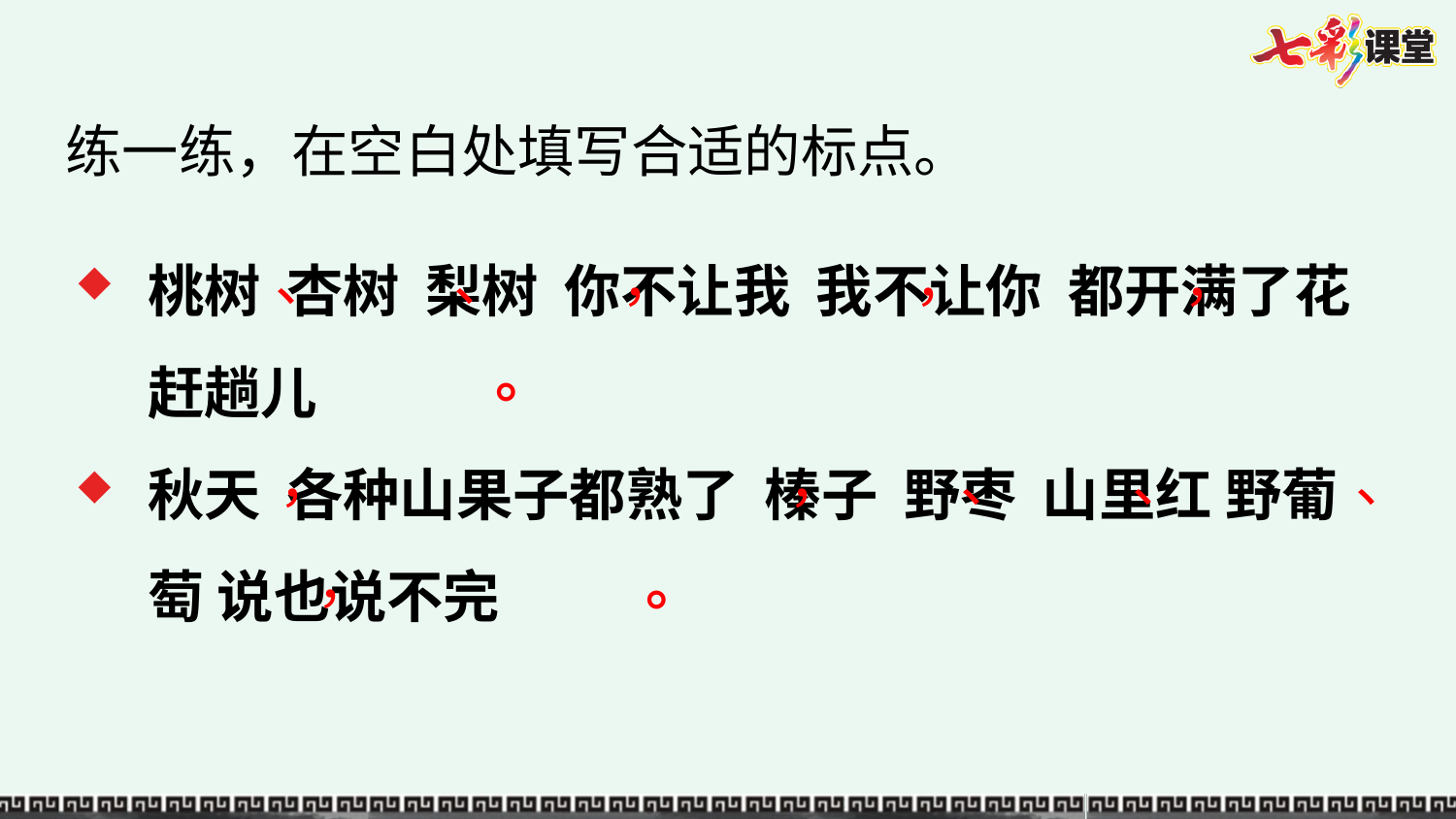

练一练，在空白处填写合适的标点。
桃树  杏树  梨树  你不让我  我不让你  都开满了花赶趟儿
秋天  各种山果子都熟了  榛子  野枣  山里红 野葡萄 说也说不完
、
、
，
，
，
。
，
，
、
、
、
，
。